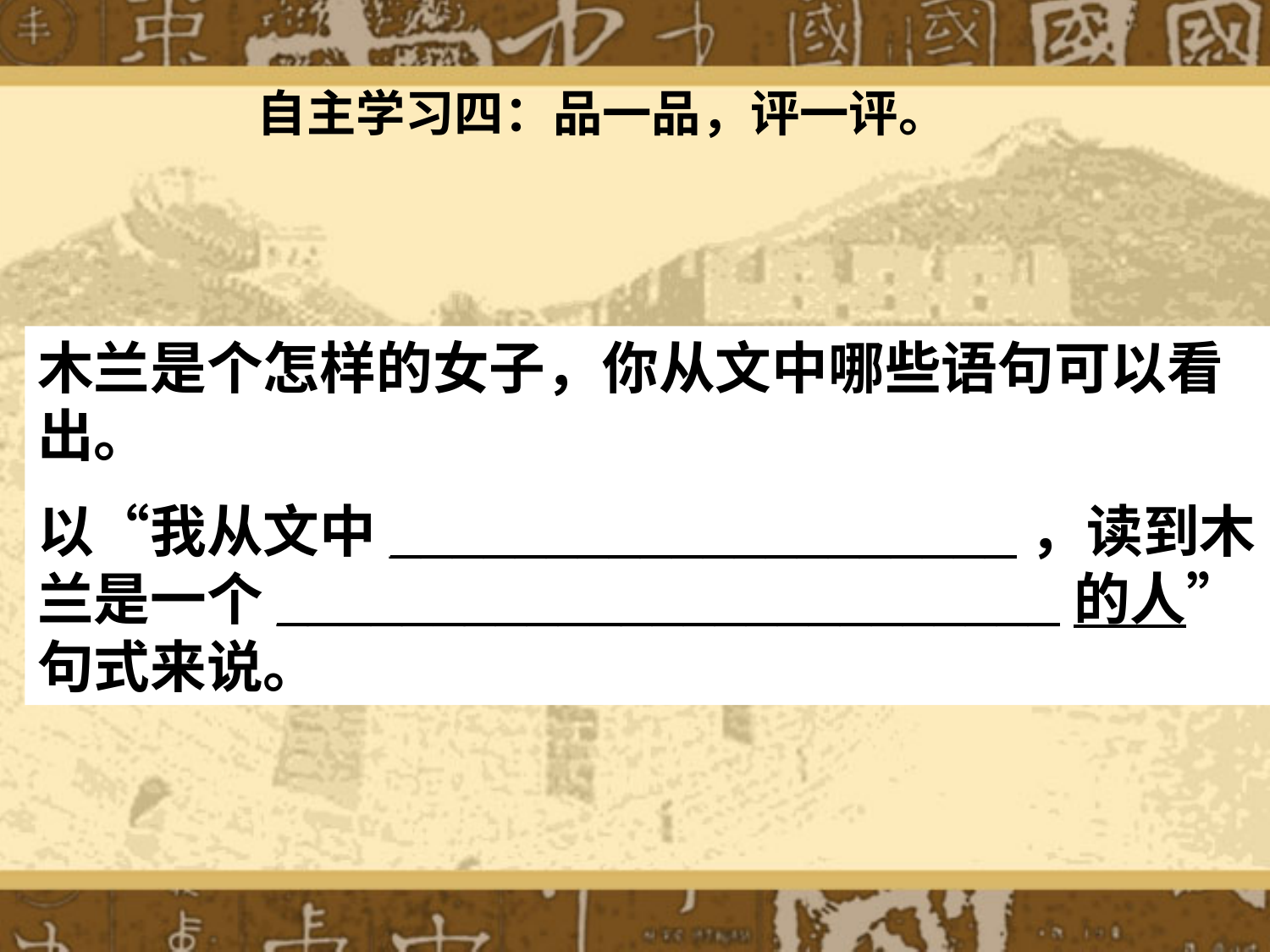

自主学习四：品一品，评一评。
木兰是个怎样的女子，你从文中哪些语句可以看出。
以“我从文中____________________，读到木兰是一个_________________________的人”句式来说。